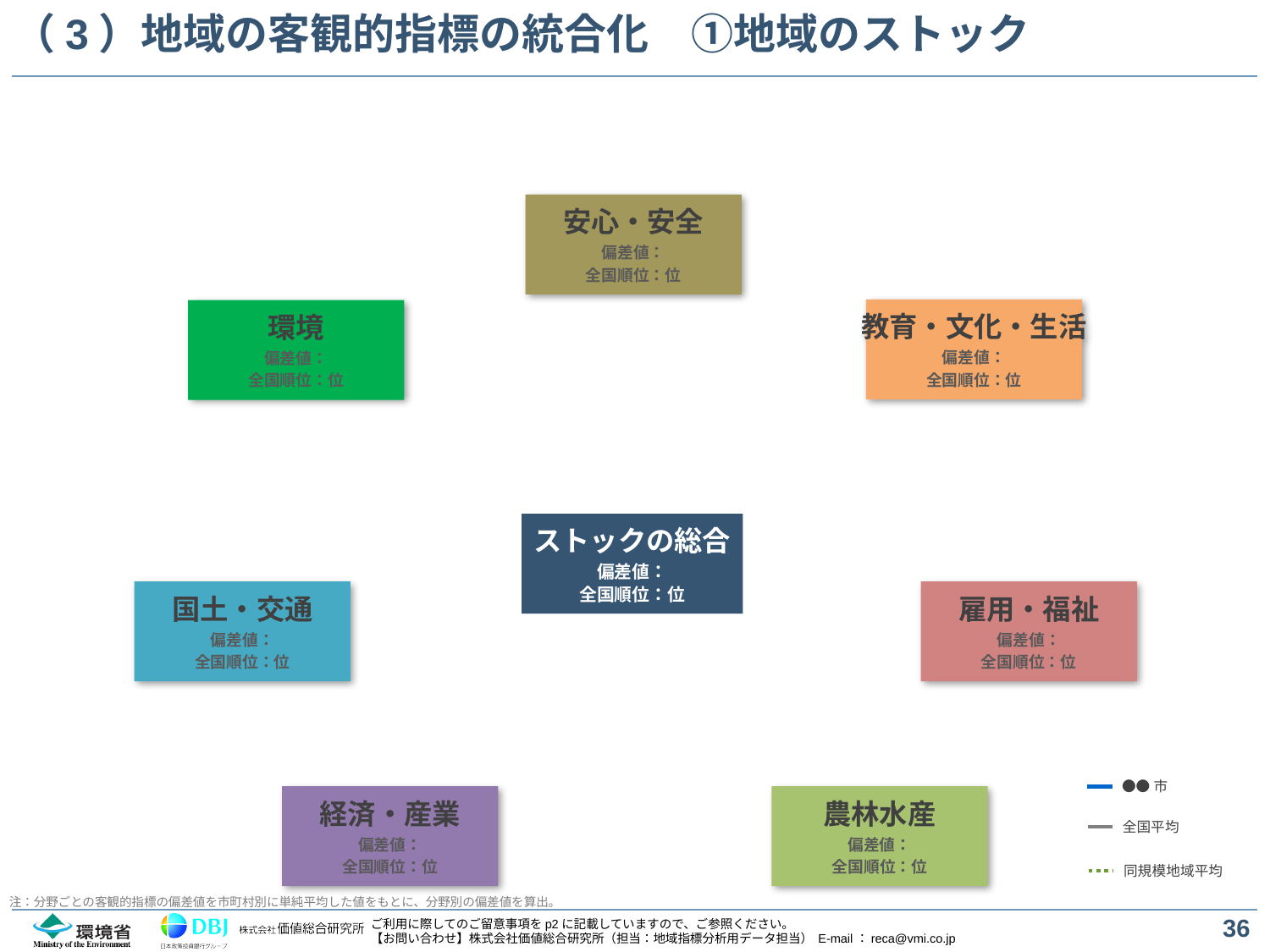

# （3）地域の客観的指標の統合化　①地域のストック

安心・安全

偏差値：
全国順位：位
教育・文化・生活

環境

偏差値：
全国順位：位
偏差値：
全国順位：位
ストックの総合

偏差値：
全国順位：位
国土・交通

雇用・福祉

偏差値：
全国順位：位
偏差値：
全国順位：位
●●市
経済・産業

農林水産

全国平均
偏差値：
全国順位：位
偏差値：
全国順位：位
同規模地域平均
注：分野ごとの客観的指標の偏差値を市町村別に単純平均した値をもとに、分野別の偏差値を算出。
36